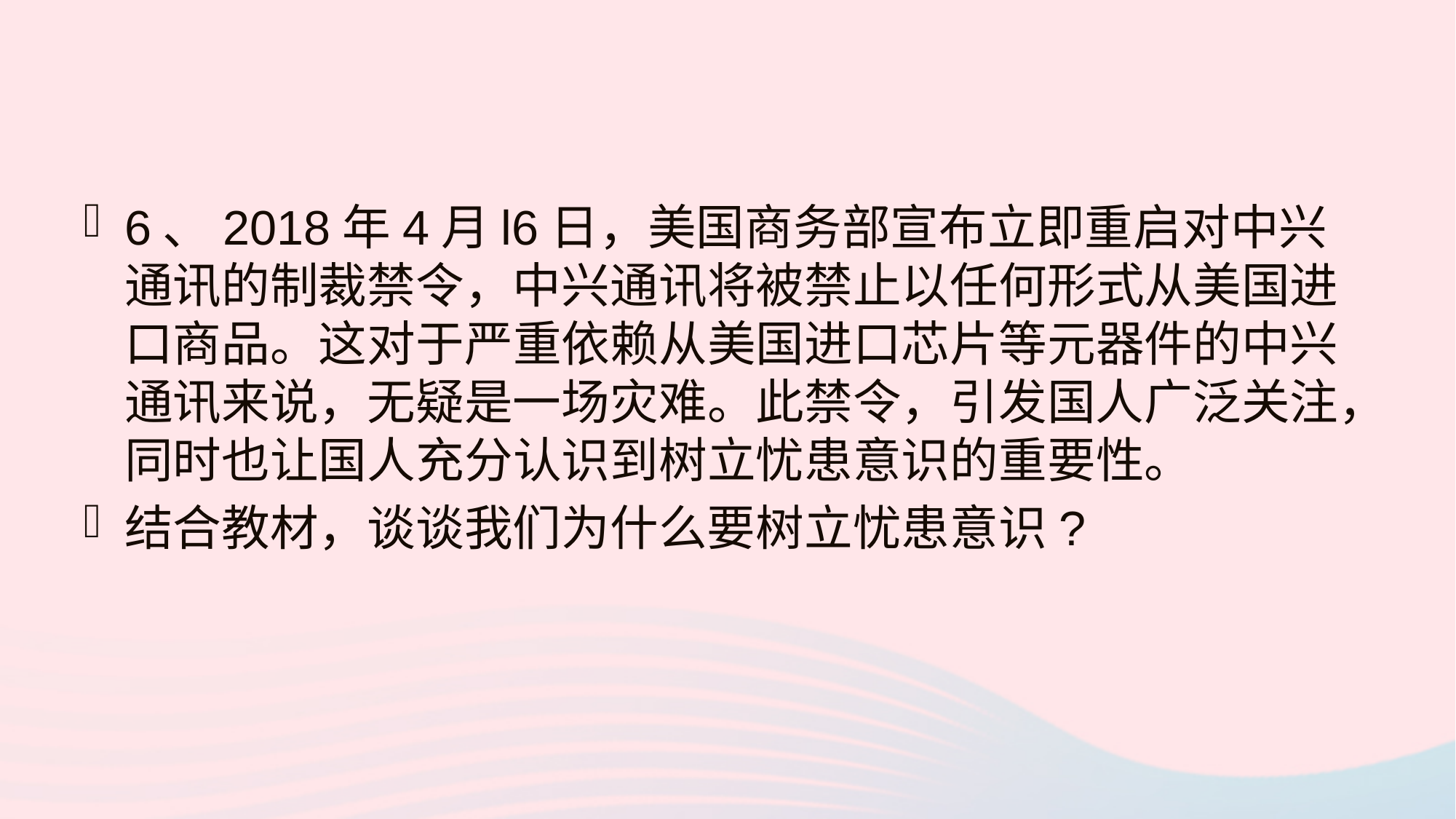

6、2018年4月l6日，美国商务部宣布立即重启对中兴通讯的制裁禁令，中兴通讯将被禁止以任何形式从美国进口商品。这对于严重依赖从美国进口芯片等元器件的中兴通讯来说，无疑是一场灾难。此禁令，引发国人广泛关注，同时也让国人充分认识到树立忧患意识的重要性。
结合教材，谈谈我们为什么要树立忧患意识?